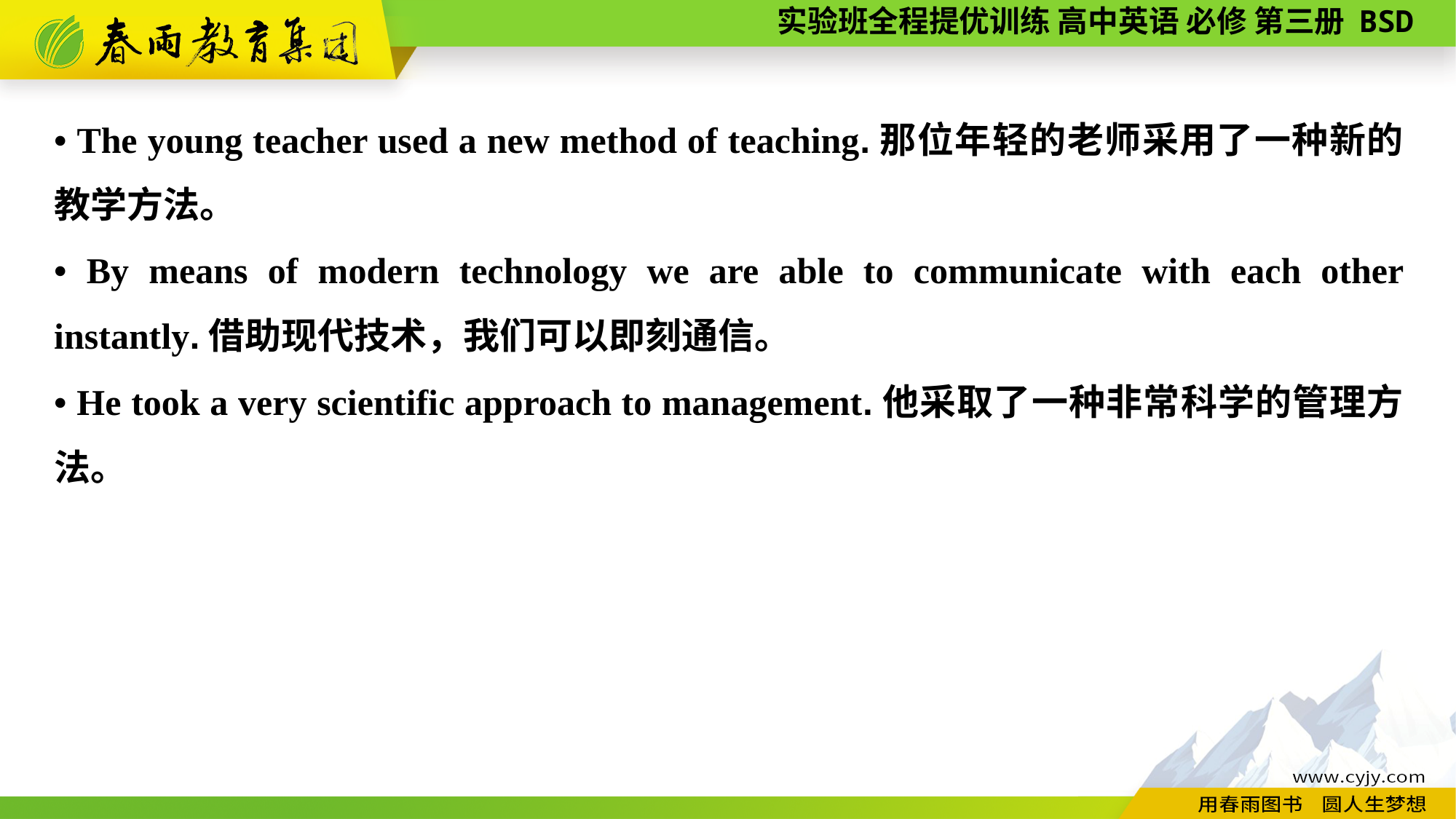

• The young teacher used a new method of teaching.那位年轻的老师采用了一种新的教学方法。
• By means of modern technology we are able to communicate with each other instantly.借助现代技术，我们可以即刻通信。
• He took a very scientific approach to management.他采取了一种非常科学的管理方法。